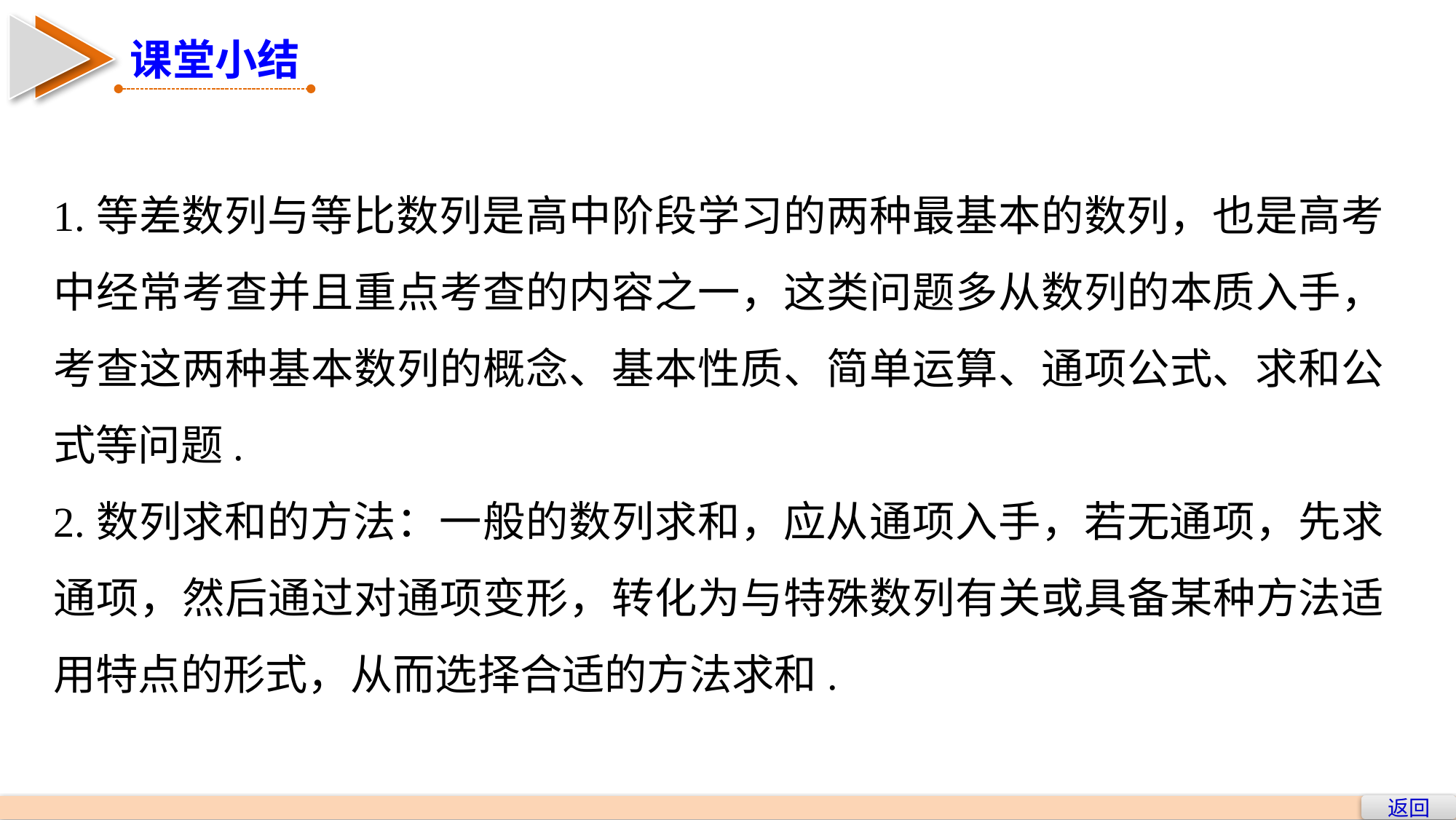

课堂小结
1.等差数列与等比数列是高中阶段学习的两种最基本的数列，也是高考中经常考查并且重点考查的内容之一，这类问题多从数列的本质入手，考查这两种基本数列的概念、基本性质、简单运算、通项公式、求和公式等问题.
2.数列求和的方法：一般的数列求和，应从通项入手，若无通项，先求通项，然后通过对通项变形，转化为与特殊数列有关或具备某种方法适用特点的形式，从而选择合适的方法求和.
返回